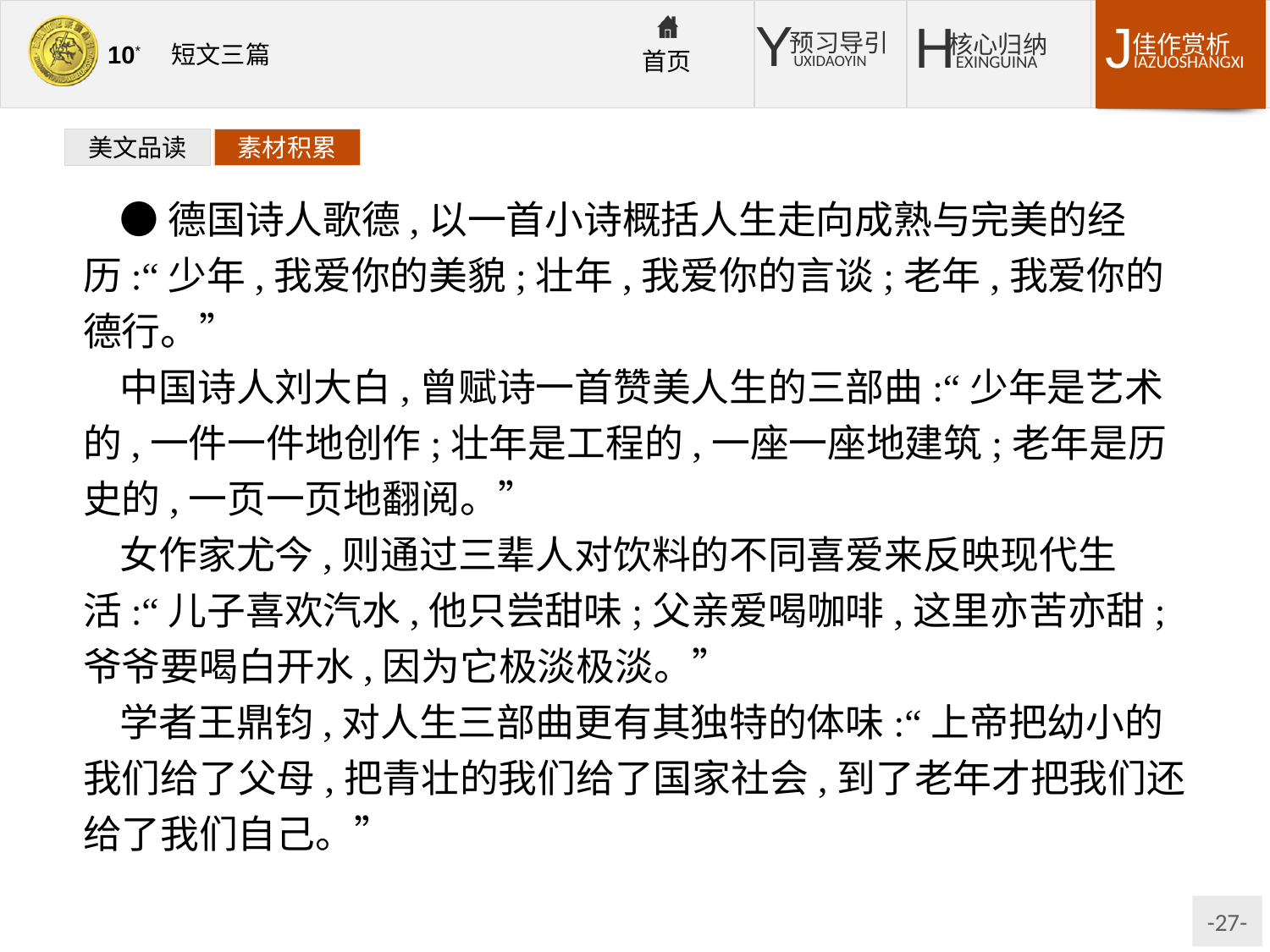

美文品读
素材积累
●德国诗人歌德,以一首小诗概括人生走向成熟与完美的经历:“少年,我爱你的美貌;壮年,我爱你的言谈;老年,我爱你的德行。”
中国诗人刘大白,曾赋诗一首赞美人生的三部曲:“少年是艺术的,一件一件地创作;壮年是工程的,一座一座地建筑;老年是历史的,一页一页地翻阅。”
女作家尤今,则通过三辈人对饮料的不同喜爱来反映现代生活:“儿子喜欢汽水,他只尝甜味;父亲爱喝咖啡,这里亦苦亦甜;爷爷要喝白开水,因为它极淡极淡。”
学者王鼎钧,对人生三部曲更有其独特的体味:“上帝把幼小的我们给了父母,把青壮的我们给了国家社会,到了老年才把我们还给了我们自己。”